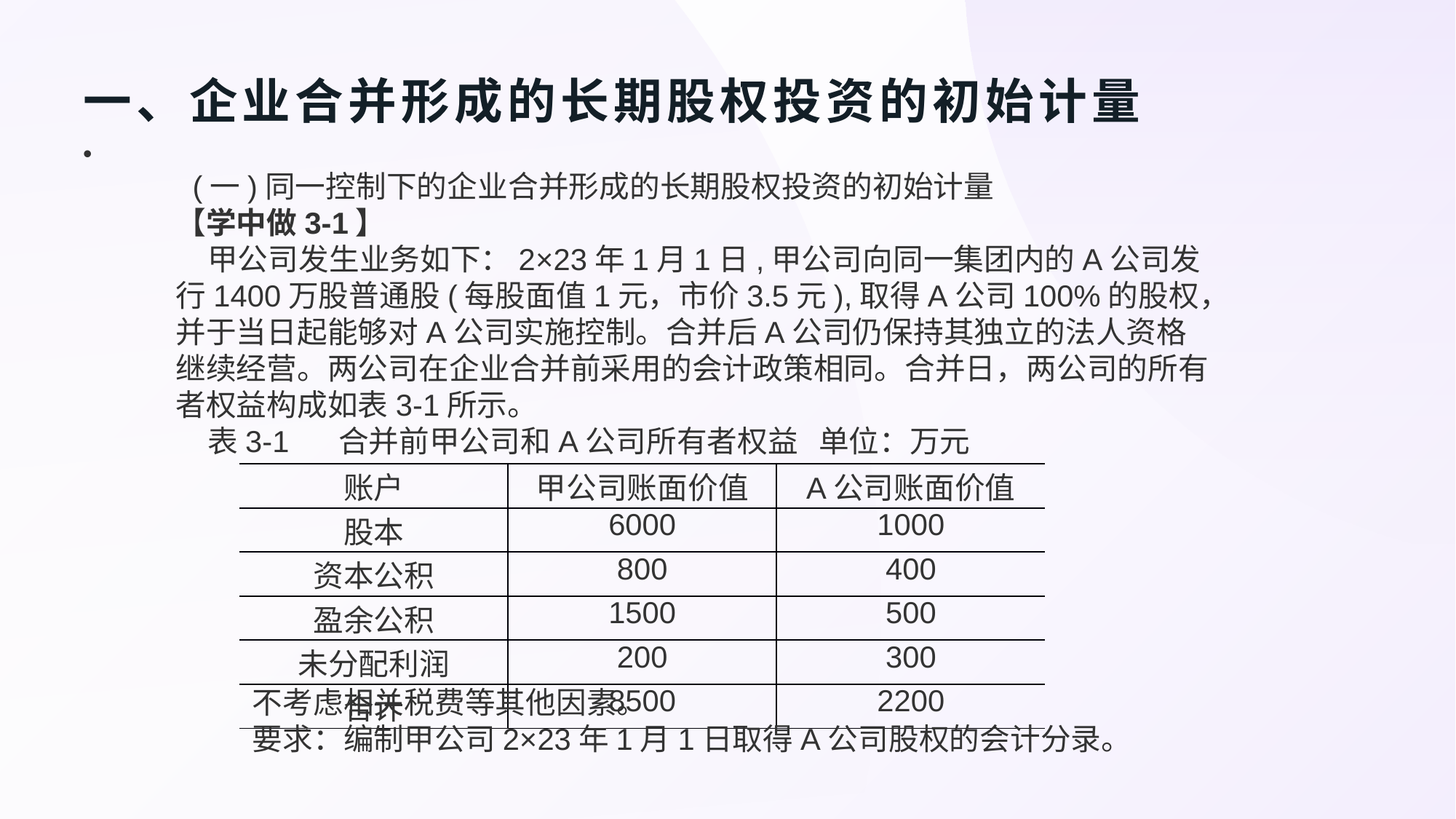

# 一、企业合并形成的长期股权投资的初始计量

  (一)同一控制下的企业合并形成的长期股权投资的初始计量
【学中做3-1】
甲公司发生业务如下：2×23年1月1日,甲公司向同一集团内的A公司发行1400万股普通股(每股面值1元，市价3.5元),取得A公司100%的股权，并于当日起能够对A公司实施控制。合并后A公司仍保持其独立的法人资格继续经营。两公司在企业合并前采用的会计政策相同。合并日，两公司的所有者权益构成如表3-1所示。
表3-1     合并前甲公司和A公司所有者权益   单位：万元
| 账户 | 甲公司账面价值 | A公司账面价值 |
| --- | --- | --- |
| 股本 | 6000 | 1000 |
| 资本公积 | 800 | 400 |
| 盈余公积 | 1500 | 500 |
| 未分配利润 | 200 | 300 |
| 合计 | 8500 | 2200 |

不考虑相关税费等其他因素。
要求：编制甲公司2×23年1月1日取得A公司股权的会计分录。